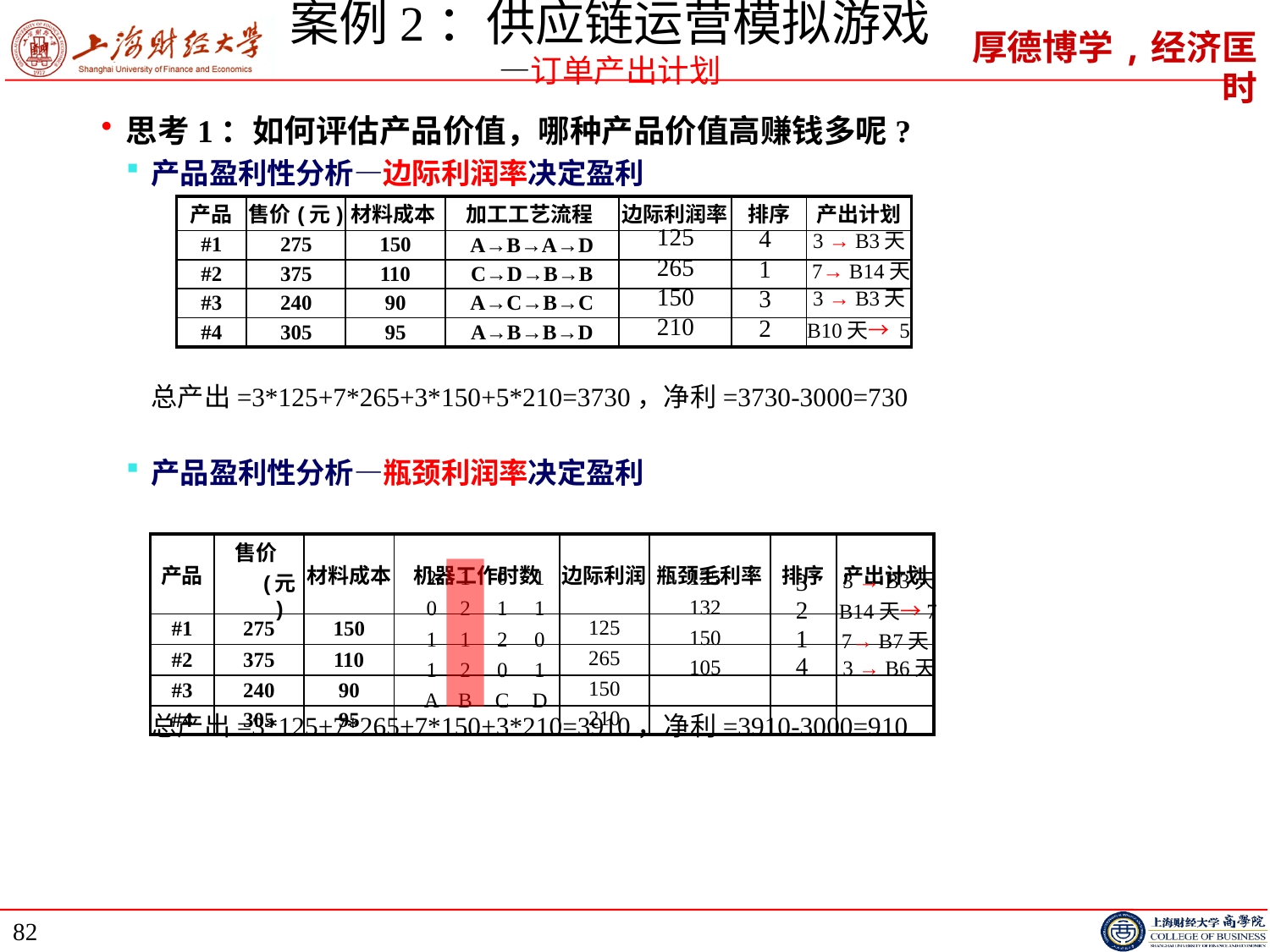

# 案例2：供应链运营模拟游戏 —订单产出计划
思考1：如何评估产品价值，哪种产品价值高赚钱多呢?
产品盈利性分析—边际利润率决定盈利

总产出=3*125+7*265+3*150+5*210=3730，净利=3730-3000=730

产品盈利性分析—瓶颈利润率决定盈利

总产出=3*125+7*265+7*150+3*210=3910，净利=3910-3000=910
| 产品 | 售价(元) | 材料成本 | 加工工艺流程 | 边际利润率 | 排序 | 产出计划 |
| --- | --- | --- | --- | --- | --- | --- |
| #1 | 275 | 150 | A→B→A→D |  |  |  |
| #2 | 375 | 110 | C→D→B→B |  |  |  |
| #3 | 240 | 90 | A→C→B→C |  |  |  |
| #4 | 305 | 95 | A→B→B→D |  |  |  |
| 125 |
| --- |
| 265 |
| 150 |
| 210 |
| 4 |
| --- |
| 1 |
| 3 |
| 2 |
| 3 → B3天 |
| --- |
|  |
| 3 → B3天 |
7→ B14天
B10天→ 5
| 产品 | 售价(元) | 材料成本 | 机器工作时数 | 边际利润 | 瓶颈毛利率 | 排序 | 产出计划 |
| --- | --- | --- | --- | --- | --- | --- | --- |
| #1 | 275 | 150 |  | 125 |  |  |  |
| #2 | 375 | 110 |  | 265 |  |  |  |
| #3 | 240 | 90 |  | 150 |  |  |  |
| #4 | 305 | 95 |  | 210 |  |  |  |

| 125 |
| --- |
| 132 |
| 150 |
| 105 |
| 2 | 1 | 0 | 1 |
| --- | --- | --- | --- |
| 0 | 2 | 1 | 1 |
| 1 | 1 | 2 | 0 |
| 1 | 2 | 0 | 1 |
| A | B | C | D |
| 3 → B3天 |
| --- |
|  |
|  |
| 3 → B6天 |
| 3 |
| --- |
| 2 |
| 1 |
| 4 |
B14天→7
7→ B7天
82